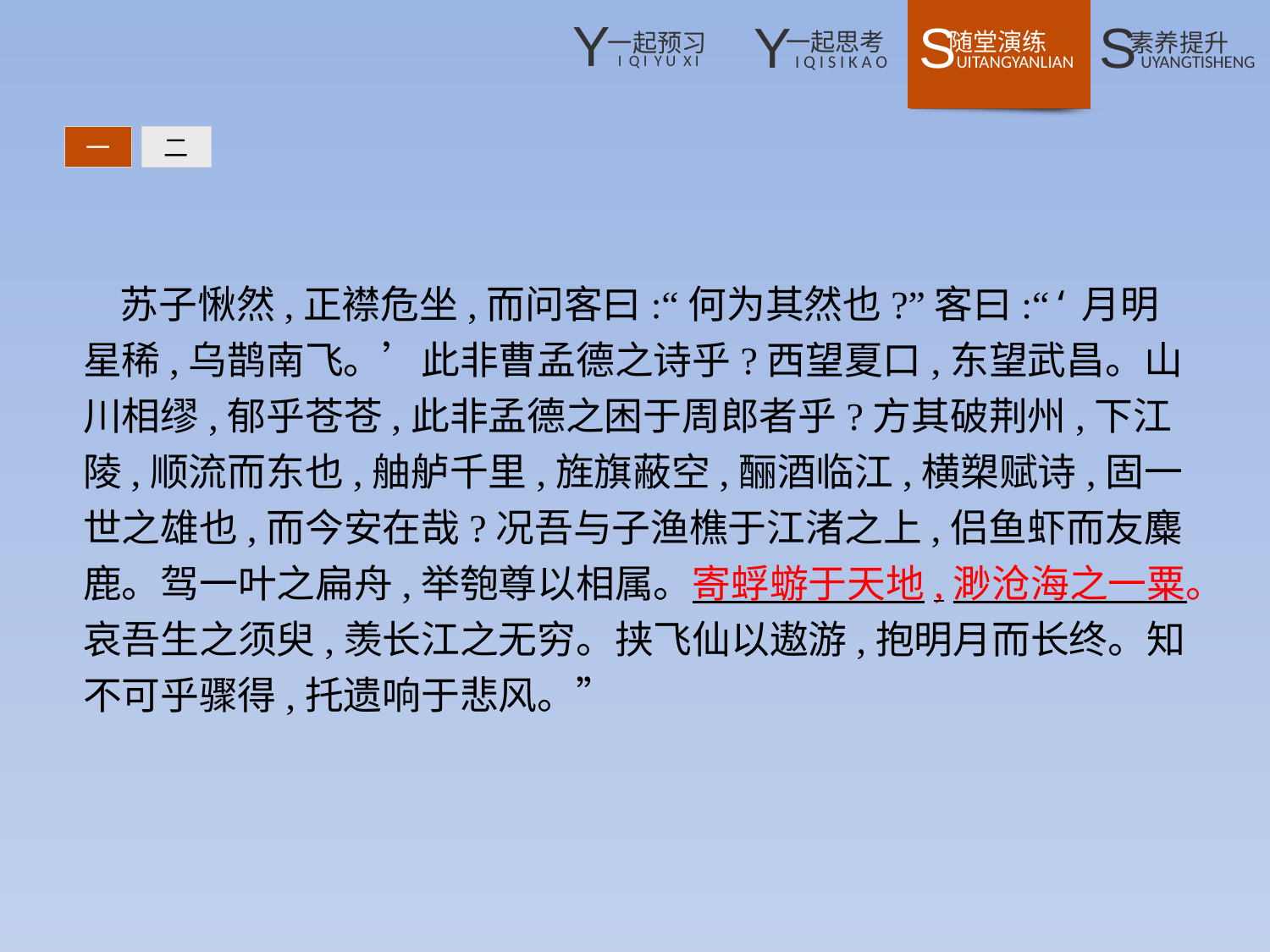

一
二
苏子愀然,正襟危坐,而问客曰:“何为其然也?”客曰:“‘月明星稀,乌鹊南飞。’此非曹孟德之诗乎?西望夏口,东望武昌。山川相缪,郁乎苍苍,此非孟德之困于周郎者乎?方其破荆州,下江陵,顺流而东也,舳舻千里,旌旗蔽空,酾酒临江,横槊赋诗,固一世之雄也,而今安在哉?况吾与子渔樵于江渚之上,侣鱼虾而友麋鹿。驾一叶之扁舟,举匏尊以相属。寄蜉蝣于天地,渺沧海之一粟。哀吾生之须臾,羡长江之无穷。挟飞仙以遨游,抱明月而长终。知不可乎骤得,托遗响于悲风。”